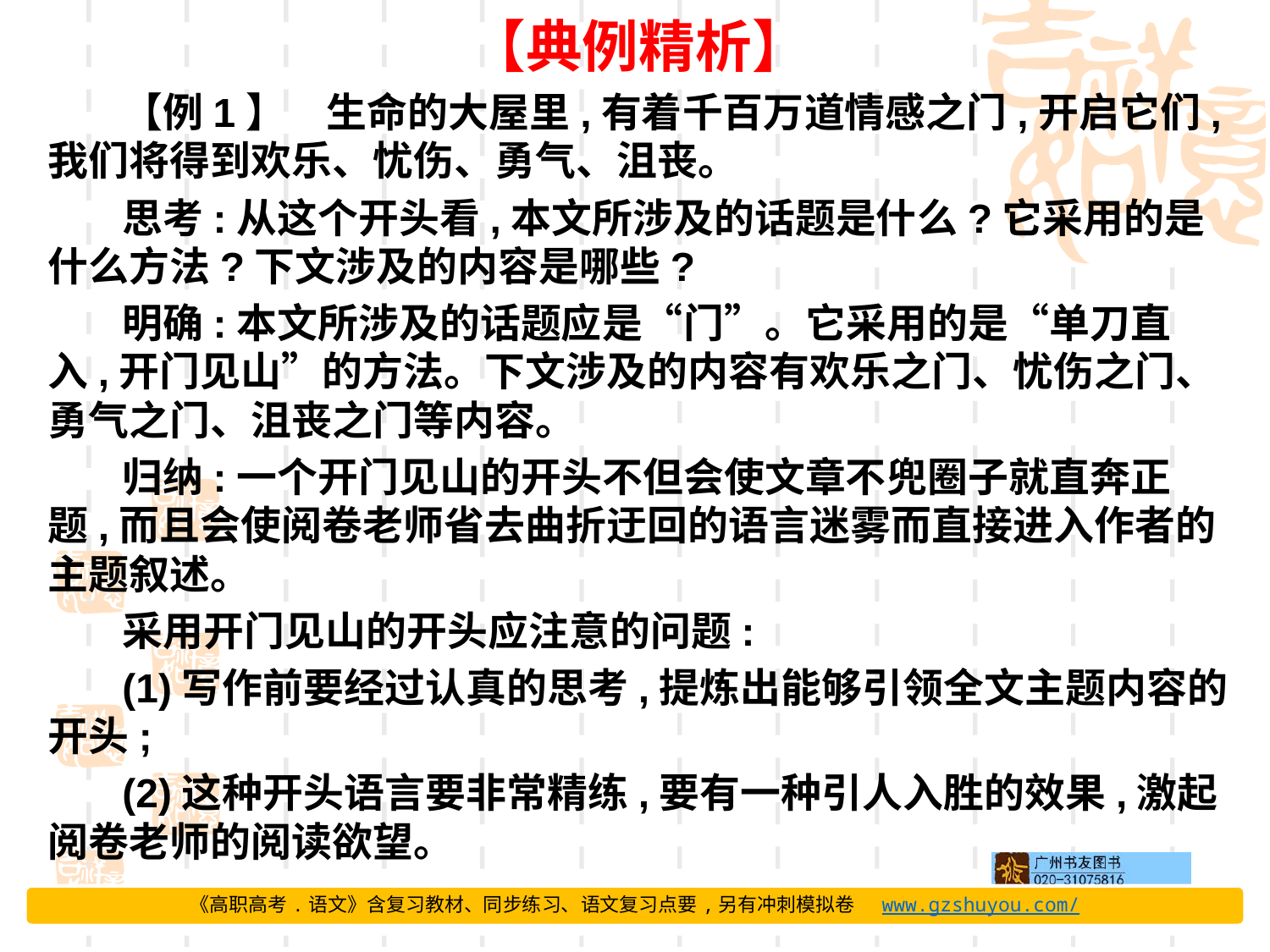

【典例精析】
【例1】　生命的大屋里,有着千百万道情感之门,开启它们,我们将得到欢乐、忧伤、勇气、沮丧。
思考:从这个开头看,本文所涉及的话题是什么?它采用的是什么方法?下文涉及的内容是哪些?
明确:本文所涉及的话题应是“门”。它采用的是“单刀直入,开门见山”的方法。下文涉及的内容有欢乐之门、忧伤之门、勇气之门、沮丧之门等内容。
归纳:一个开门见山的开头不但会使文章不兜圈子就直奔正题,而且会使阅卷老师省去曲折迂回的语言迷雾而直接进入作者的主题叙述。
采用开门见山的开头应注意的问题:
(1)写作前要经过认真的思考,提炼出能够引领全文主题内容的开头;
(2)这种开头语言要非常精练,要有一种引人入胜的效果,激起阅卷老师的阅读欲望。